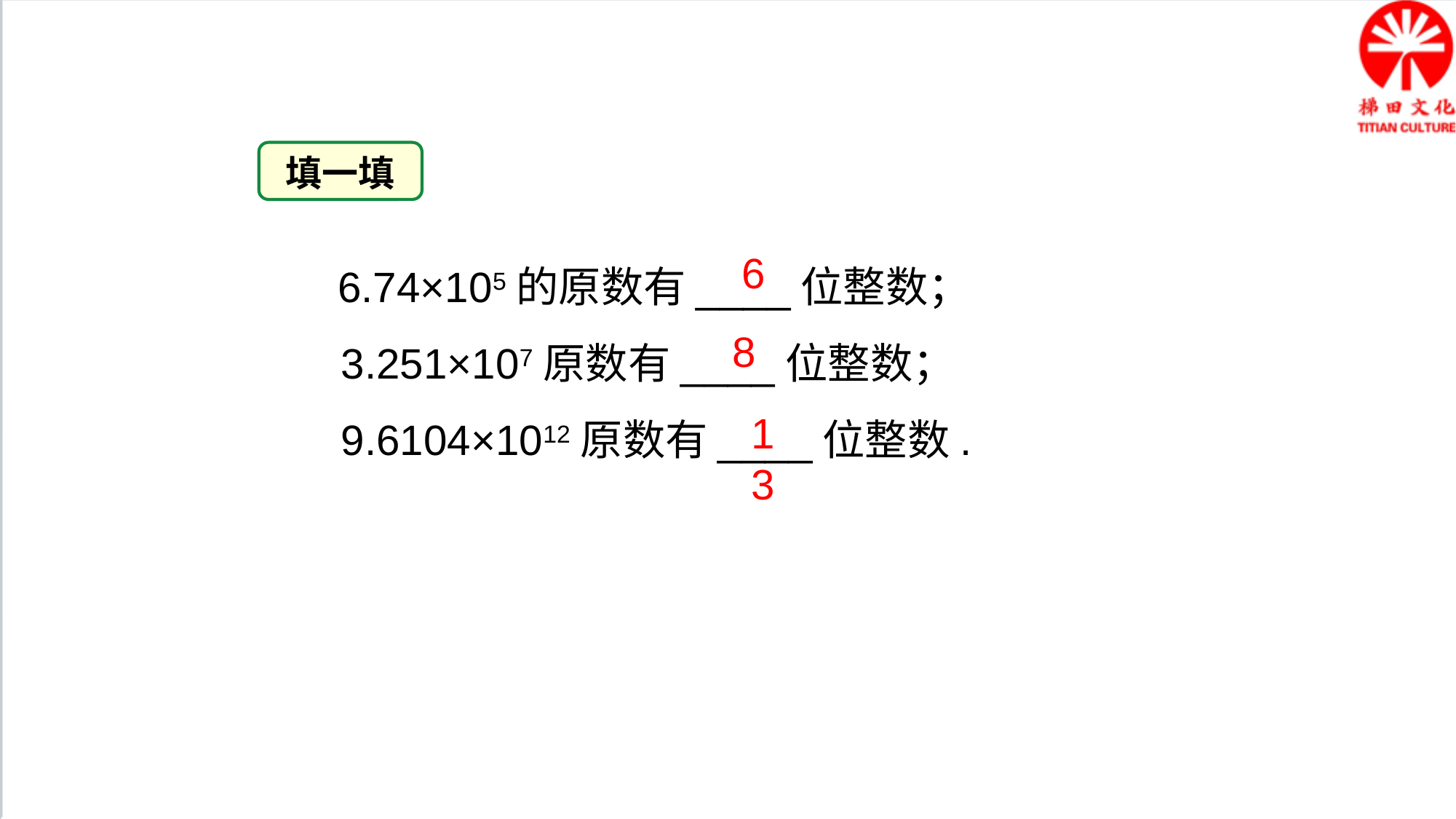

填一填
   6.74×105的原数有____位整数；
   3.251×107原数有____位整数；
   9.6104×1012原数有____位整数.
6
8
13